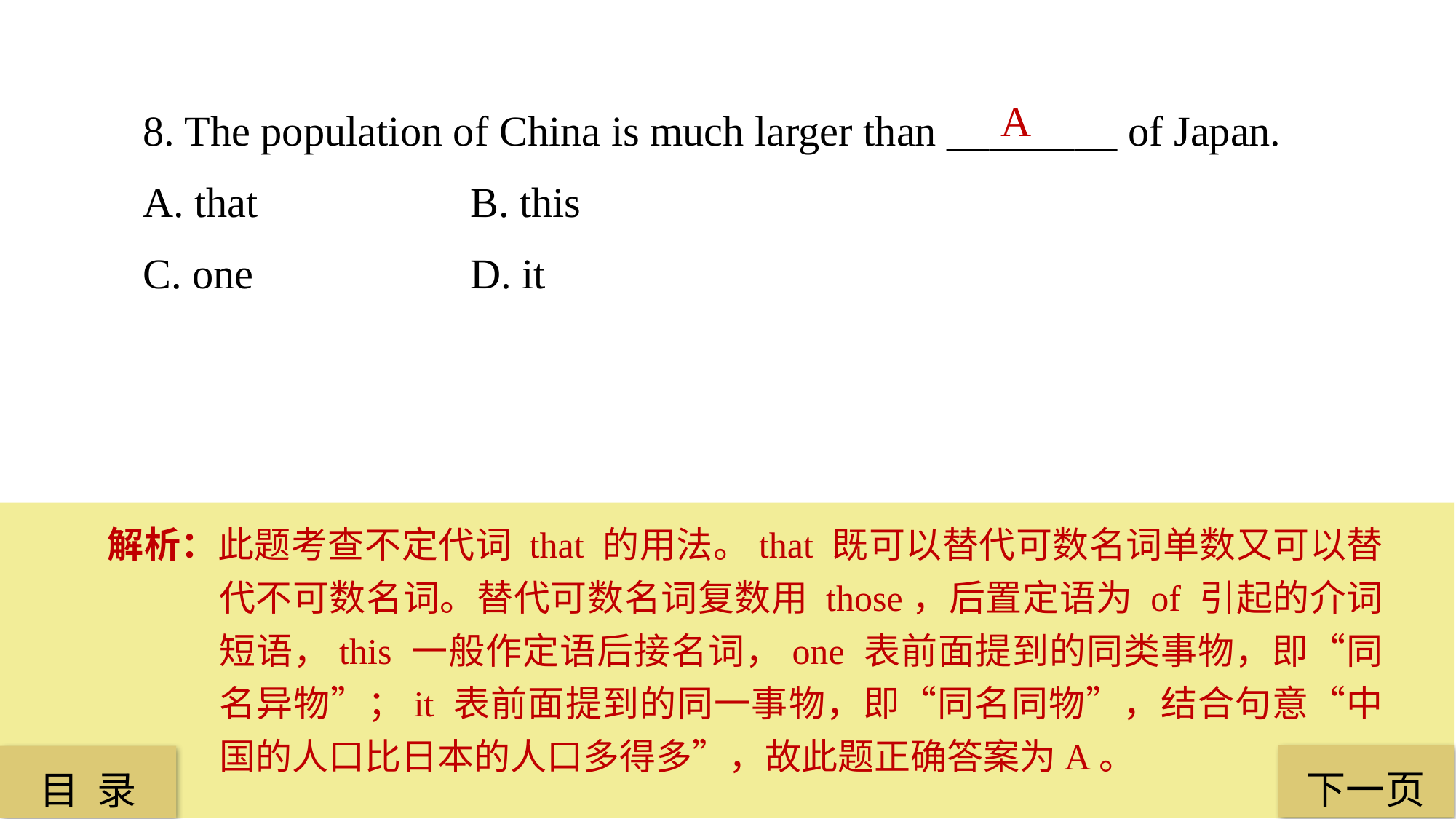

8. The population of China is much larger than ________ of Japan.
A. that 		B. this
C. one 		D. it
A
解析：此题考查不定代词 that 的用法。that 既可以替代可数名词单数又可以替代不可数名词。替代可数名词复数用 those，后置定语为 of 引起的介词短语，this 一般作定语后接名词，one 表前面提到的同类事物，即“同名异物”；it 表前面提到的同一事物，即“同名同物”，结合句意“中国的人口比日本的人口多得多”，故此题正确答案为A。